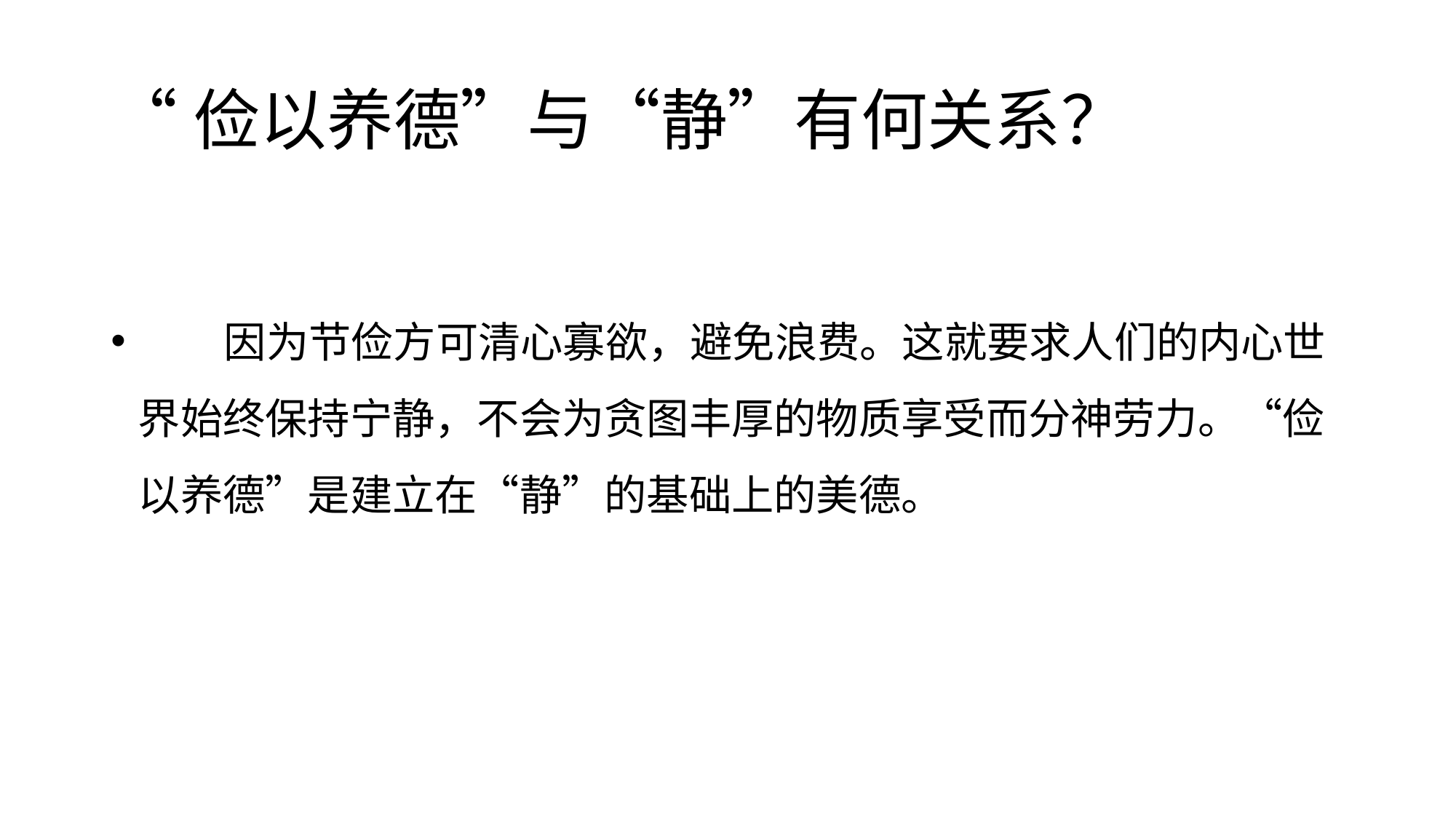

# “俭以养德”与“静”有何关系？

        因为节俭方可清心寡欲，避免浪费。这就要求人们的内心世界始终保持宁静，不会为贪图丰厚的物质享受而分神劳力。“俭以养德”是建立在“静”的基础上的美德。